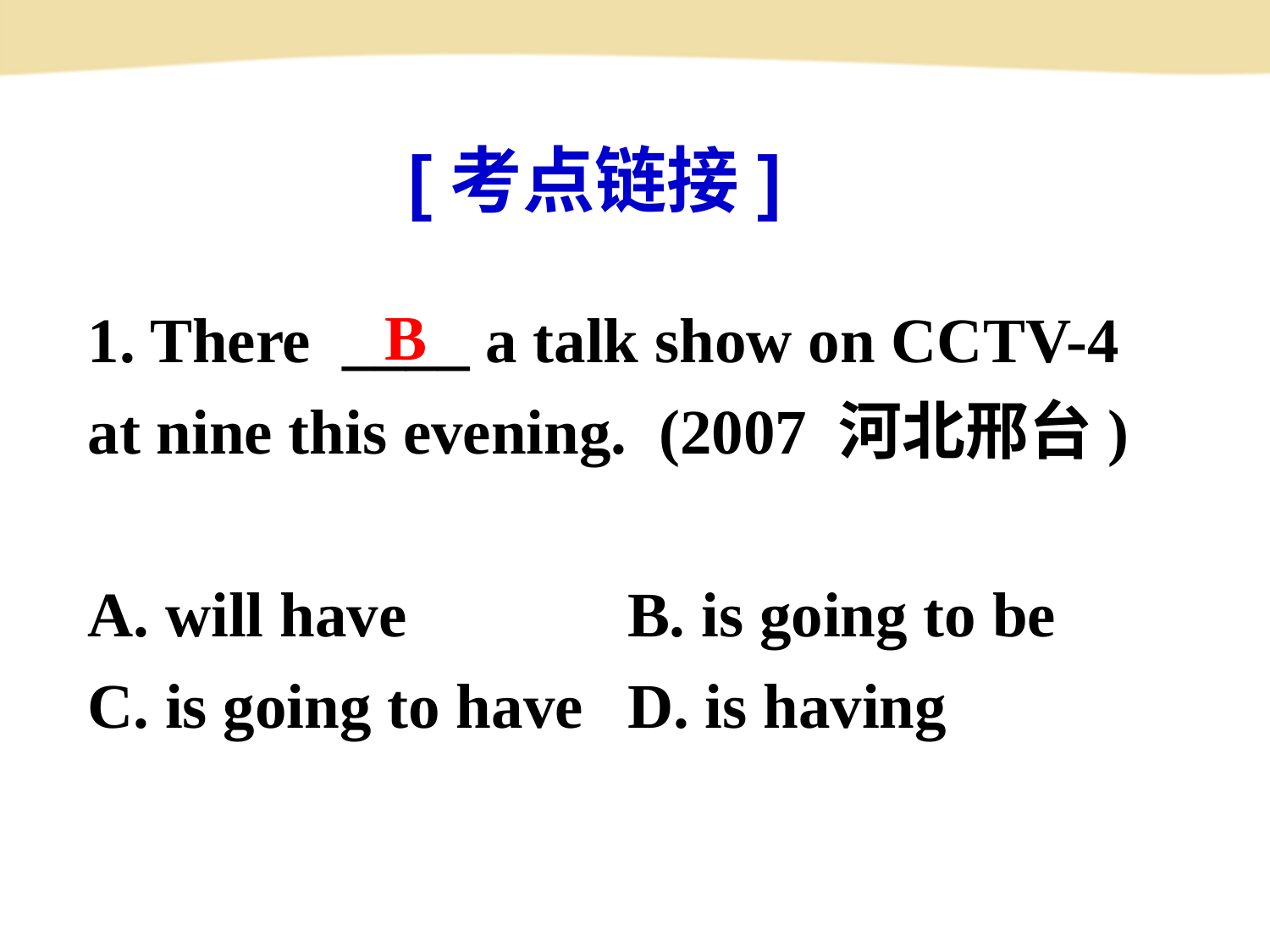

[考点链接]

1. There  ____ a talk show on CCTV-4 at nine this evening.  (2007 河北邢台)

A. will have    	  B. is going to be
C. is going to have	  D. is having
B